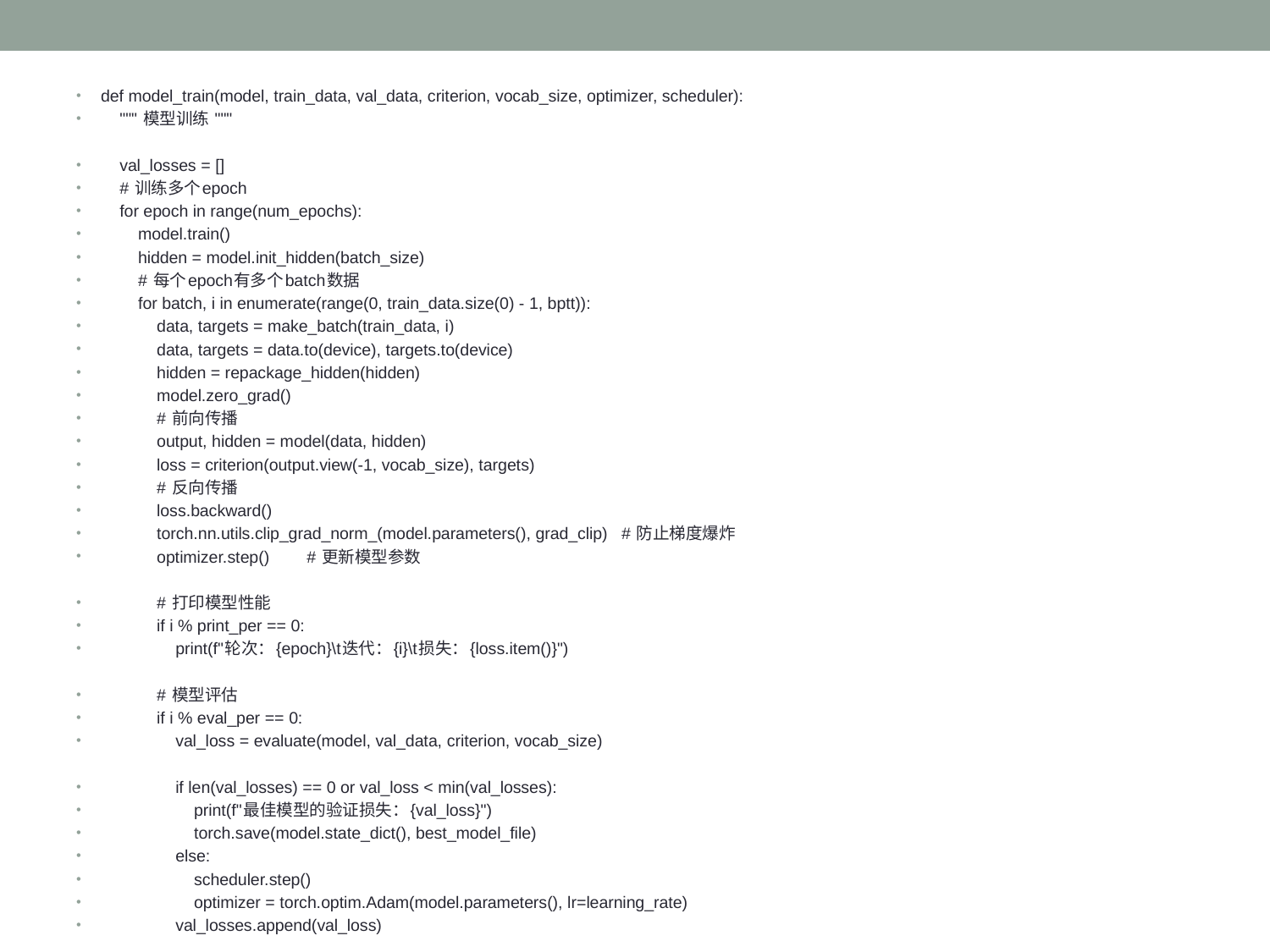

def model_train(model, train_data, val_data, criterion, vocab_size, optimizer, scheduler):
    """ 模型训练 """

    val_losses = []
    # 训练多个epoch
    for epoch in range(num_epochs):
        model.train()
        hidden = model.init_hidden(batch_size)
        # 每个epoch有多个batch数据
        for batch, i in enumerate(range(0, train_data.size(0) - 1, bptt)):
            data, targets = make_batch(train_data, i)
            data, targets = data.to(device), targets.to(device)
            hidden = repackage_hidden(hidden)
            model.zero_grad()
            # 前向传播
            output, hidden = model(data, hidden)
            loss = criterion(output.view(-1, vocab_size), targets)
            # 反向传播
            loss.backward()
            torch.nn.utils.clip_grad_norm_(model.parameters(), grad_clip)   # 防止梯度爆炸
            optimizer.step()        # 更新模型参数

            # 打印模型性能
            if i % print_per == 0:
                print(f"轮次：{epoch}\t迭代：{i}\t损失：{loss.item()}")

            # 模型评估
            if i % eval_per == 0:
                val_loss = evaluate(model, val_data, criterion, vocab_size)

                if len(val_losses) == 0 or val_loss < min(val_losses):
                    print(f"最佳模型的验证损失：{val_loss}")
                    torch.save(model.state_dict(), best_model_file)
                else:
                    scheduler.step()
                    optimizer = torch.optim.Adam(model.parameters(), lr=learning_rate)
                val_losses.append(val_loss)